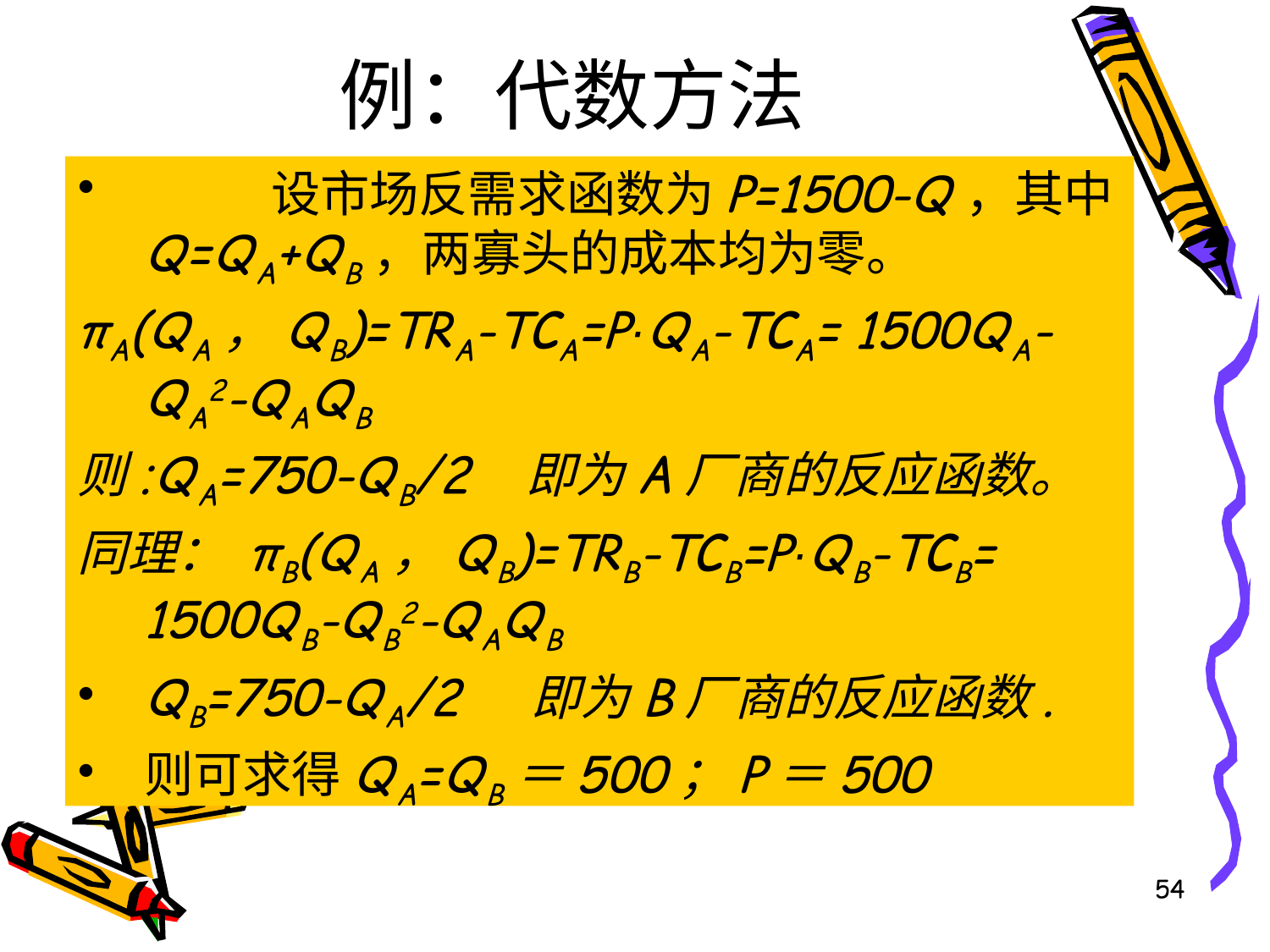

# 例：代数方法
	设市场反需求函数为P=1500-Q，其中Q=QA+QB，两寡头的成本均为零。
πA(QA，QB)=TRA-TCA=P·QA-TCA= 1500QA-QA2-QAQB
则:QA=750-QB/2   即为A厂商的反应函数。
同理： πB(QA，QB)=TRB-TCB=P·QB-TCB= 1500QB-QB2-QAQB
QB=750-QA/2    即为B厂商的反应函数.
则可求得QA=QB＝500；P＝500
54